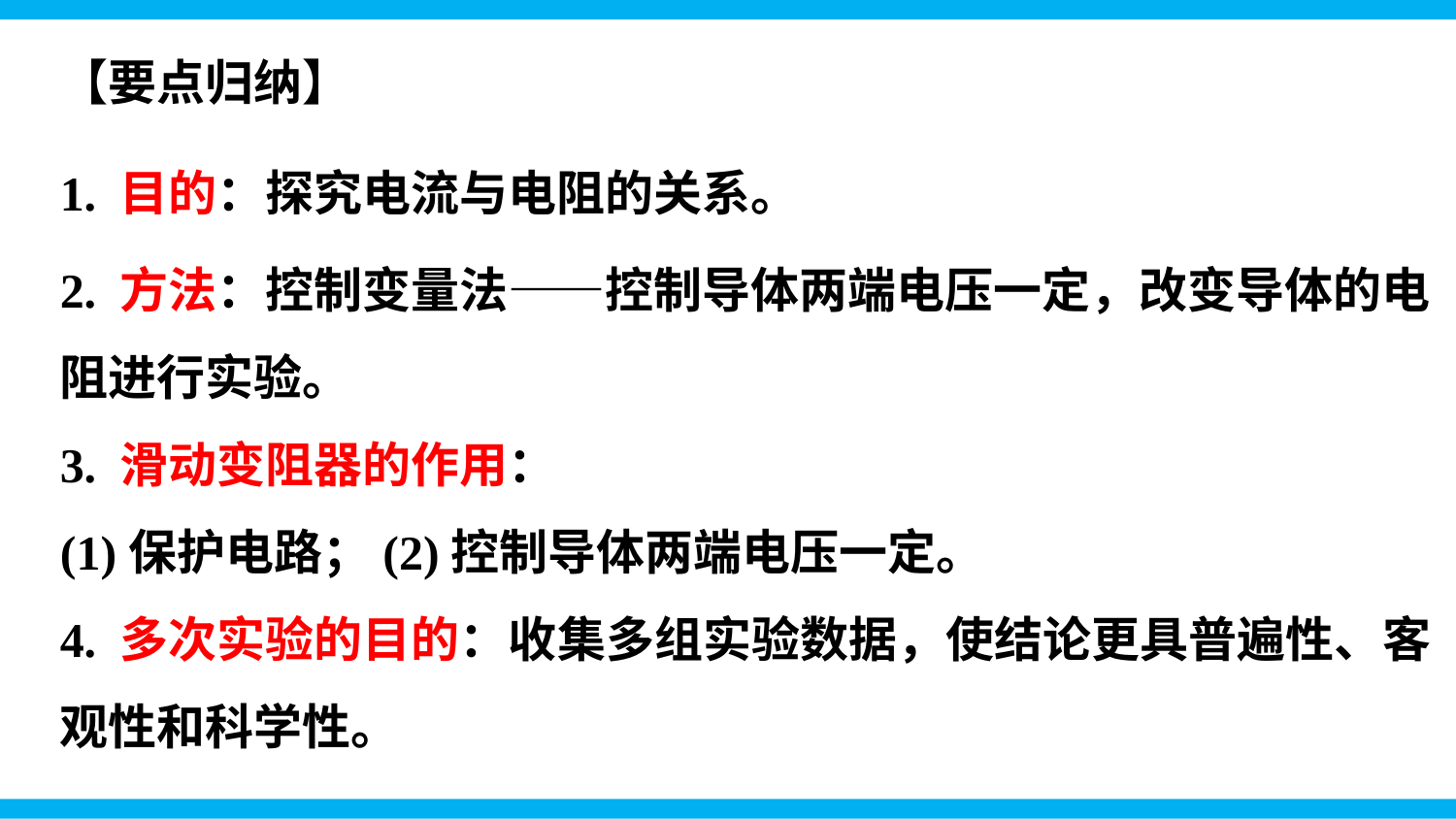

【要点归纳】
1. 目的：探究电流与电阻的关系。
2. 方法：控制变量法——控制导体两端电压一定，改变导体的电阻进行实验。
3. 滑动变阻器的作用：
(1)保护电路；(2)控制导体两端电压一定。
4. 多次实验的目的：收集多组实验数据，使结论更具普遍性、客观性和科学性。